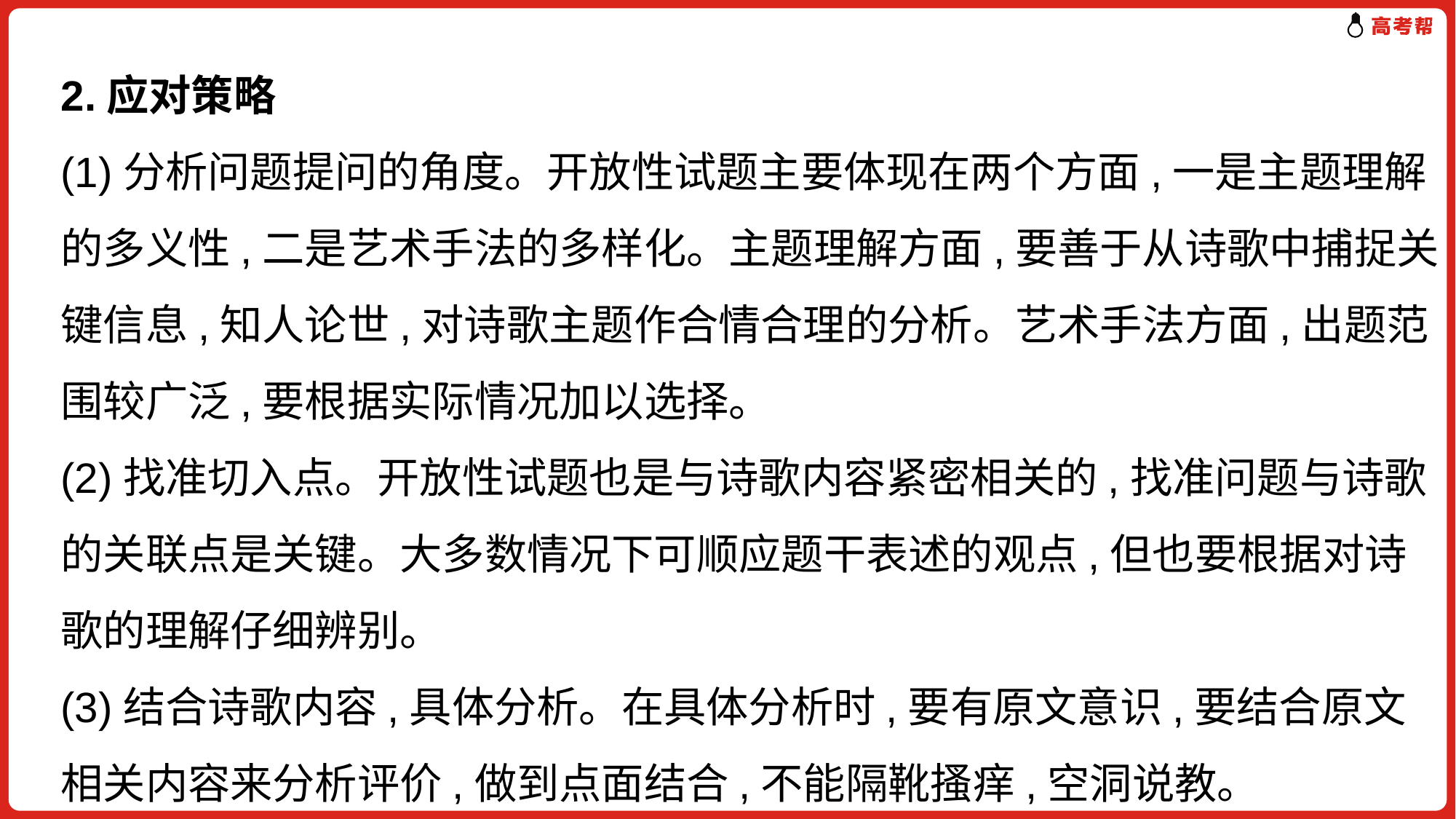

2.应对策略
(1)分析问题提问的角度。开放性试题主要体现在两个方面,一是主题理解的多义性,二是艺术手法的多样化。主题理解方面,要善于从诗歌中捕捉关键信息,知人论世,对诗歌主题作合情合理的分析。艺术手法方面,出题范围较广泛,要根据实际情况加以选择。
(2)找准切入点。开放性试题也是与诗歌内容紧密相关的,找准问题与诗歌的关联点是关键。大多数情况下可顺应题干表述的观点,但也要根据对诗歌的理解仔细辨别。
(3)结合诗歌内容,具体分析。在具体分析时,要有原文意识,要结合原文相关内容来分析评价,做到点面结合,不能隔靴搔痒,空洞说教。